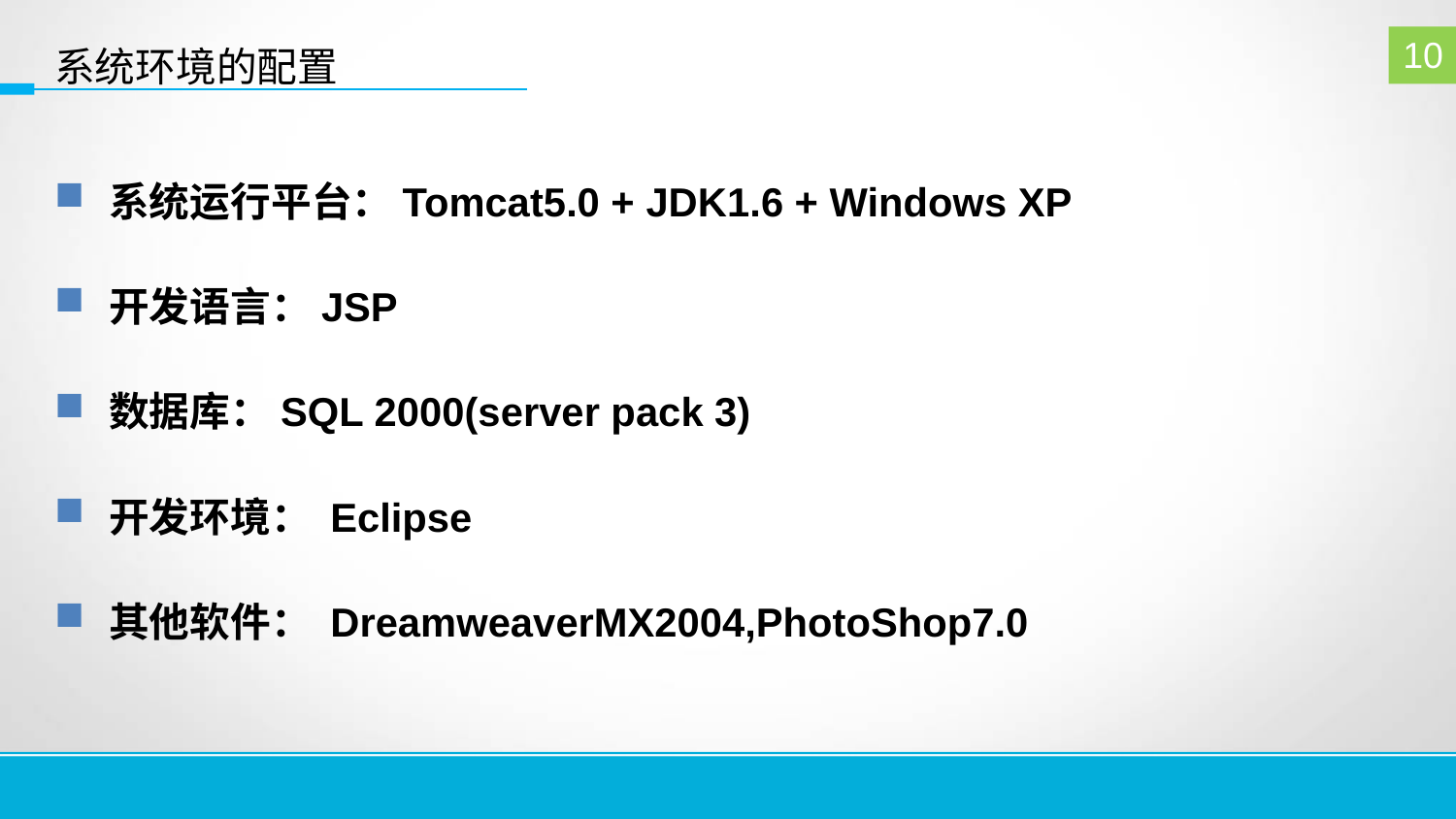

10

系统环境的配置

系统运行平台：Tomcat5.0 + JDK1.6 + Windows XP
开发语言：JSP
数据库：SQL 2000(server pack 3)
开发环境： Eclipse
其他软件： DreamweaverMX2004,PhotoShop7.0